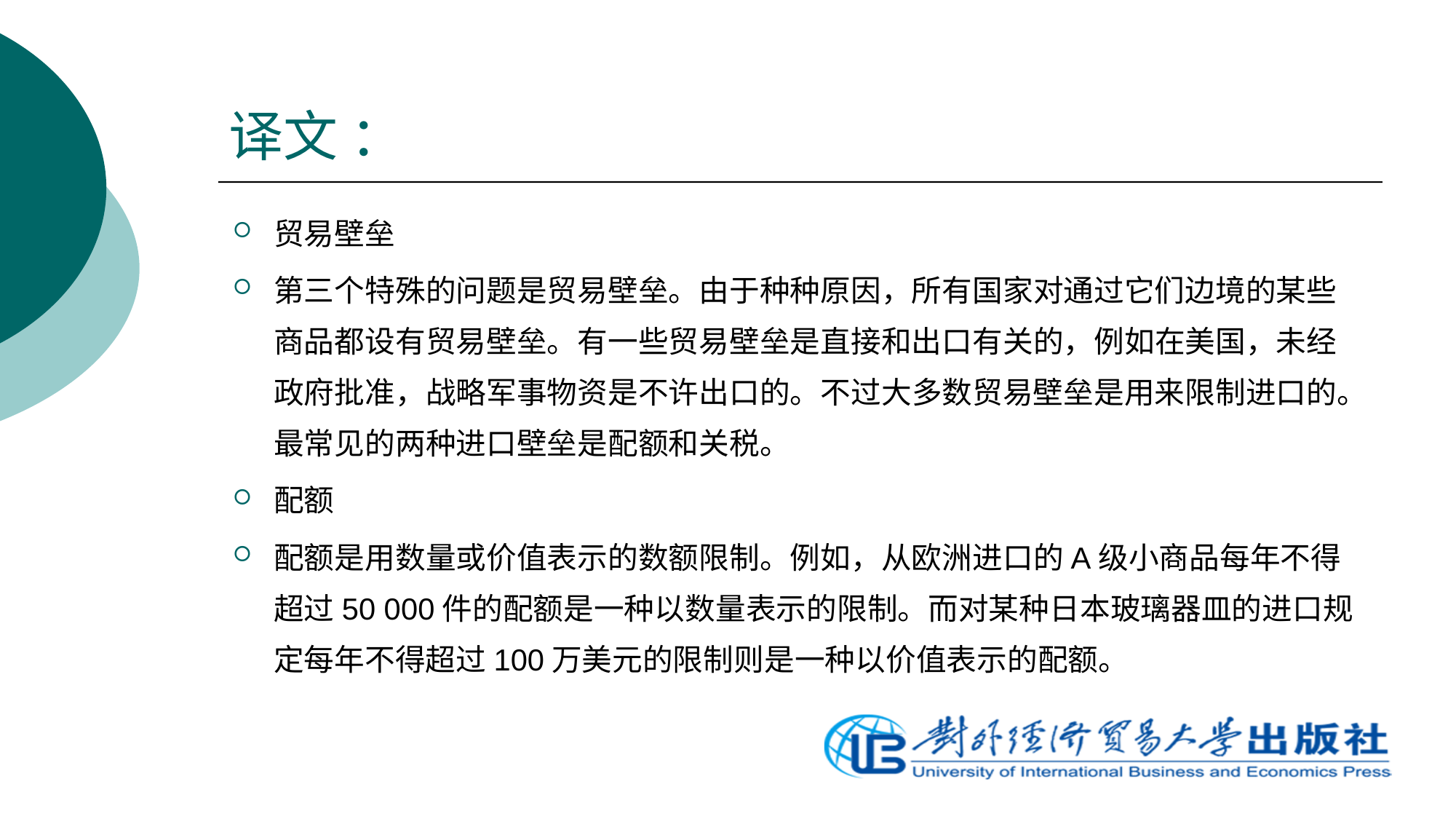

# 译文 ：
贸易壁垒
第三个特殊的问题是贸易壁垒。由于种种原因，所有国家对通过它们边境的某些商品都设有贸易壁垒。有一些贸易壁垒是直接和出口有关的，例如在美国，未经政府批准，战略军事物资是不许出口的。不过大多数贸易壁垒是用来限制进口的。最常见的两种进口壁垒是配额和关税。
配额
配额是用数量或价值表示的数额限制。例如，从欧洲进口的A级小商品每年不得超过50 000件的配额是一种以数量表示的限制。而对某种日本玻璃器皿的进口规定每年不得超过100万美元的限制则是一种以价值表示的配额。